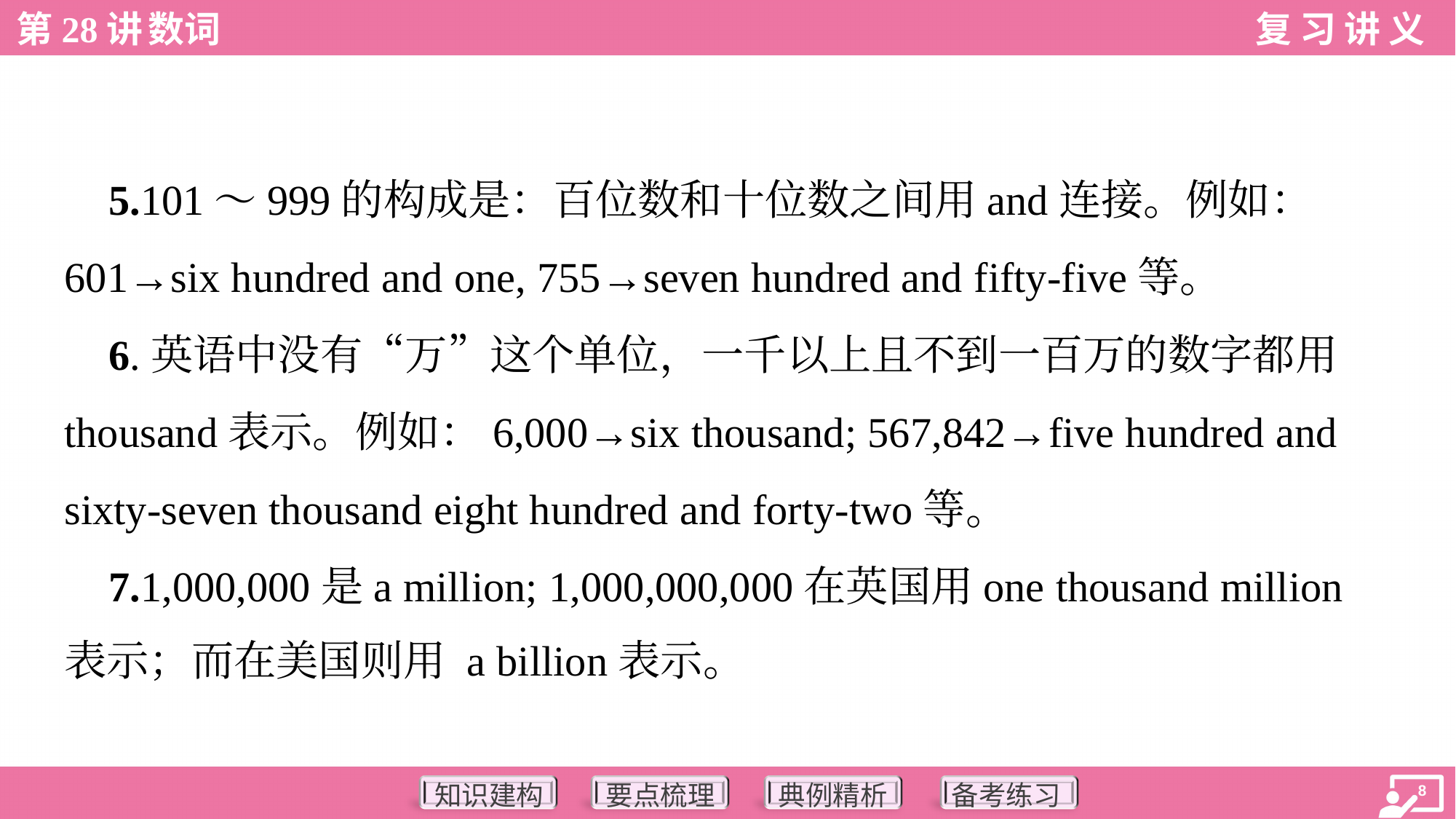

5.101～999的构成是：百位数和十位数之间用and连接。例如：
601→six hundred and one, 755→seven hundred and fifty-five等。
    6.英语中没有“万”这个单位，一千以上且不到一百万的数字都用
thousand表示。例如：6,000→six thousand; 567,842→five hundred and
sixty-seven thousand eight hundred and forty-two等。
    7.1,000,000是a million; 1,000,000,000在英国用one thousand million
表示；而在美国则用 a billion表示。